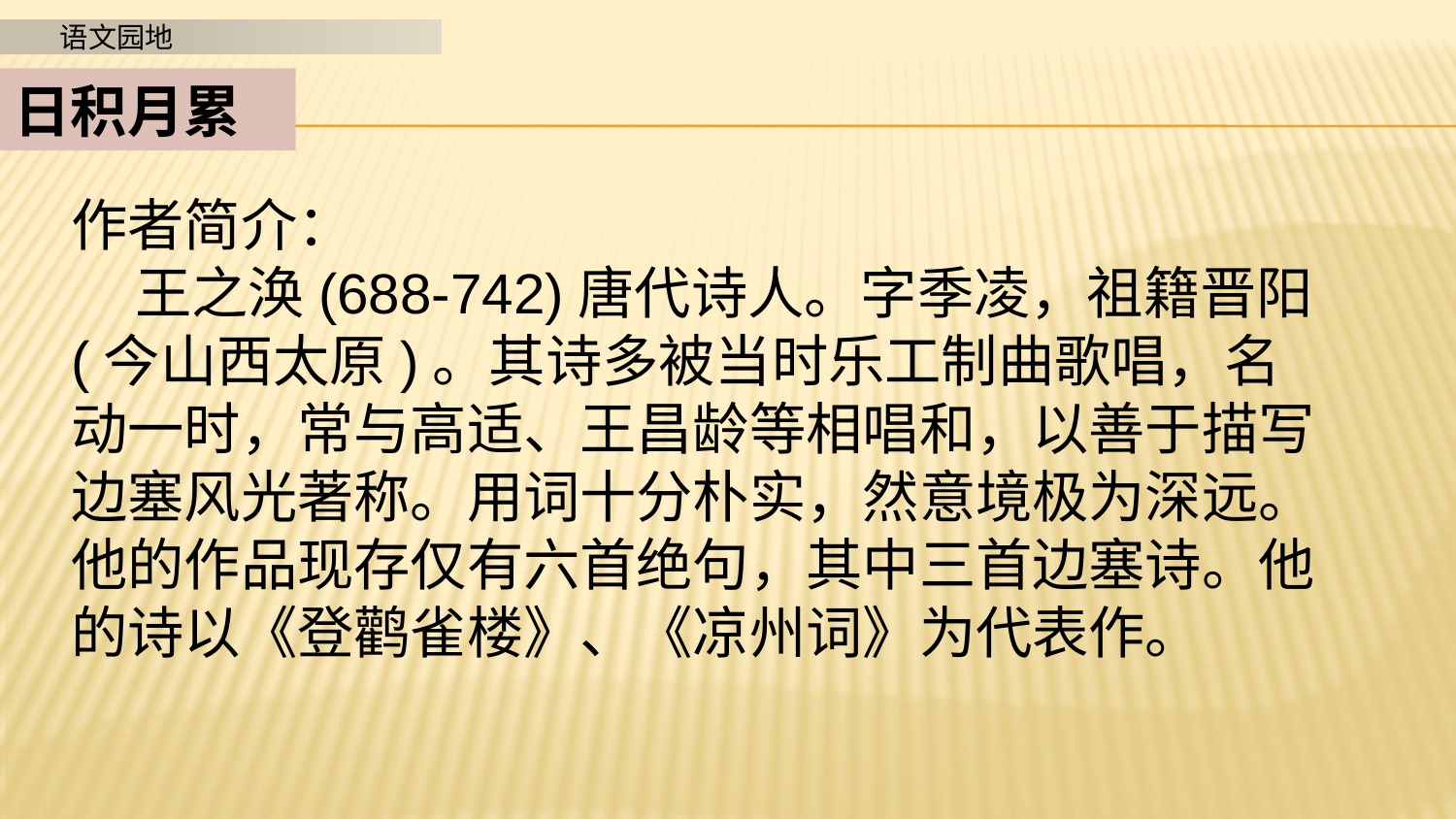

日积月累
作者简介：
    王之涣(688-742)唐代诗人。字季凌，祖籍晋阳(今山西太原)。其诗多被当时乐工制曲歌唱，名动一时，常与高适、王昌龄等相唱和，以善于描写边塞风光著称。用词十分朴实，然意境极为深远。
他的作品现存仅有六首绝句，其中三首边塞诗。他的诗以《登鹳雀楼》、《凉州词》为代表作。